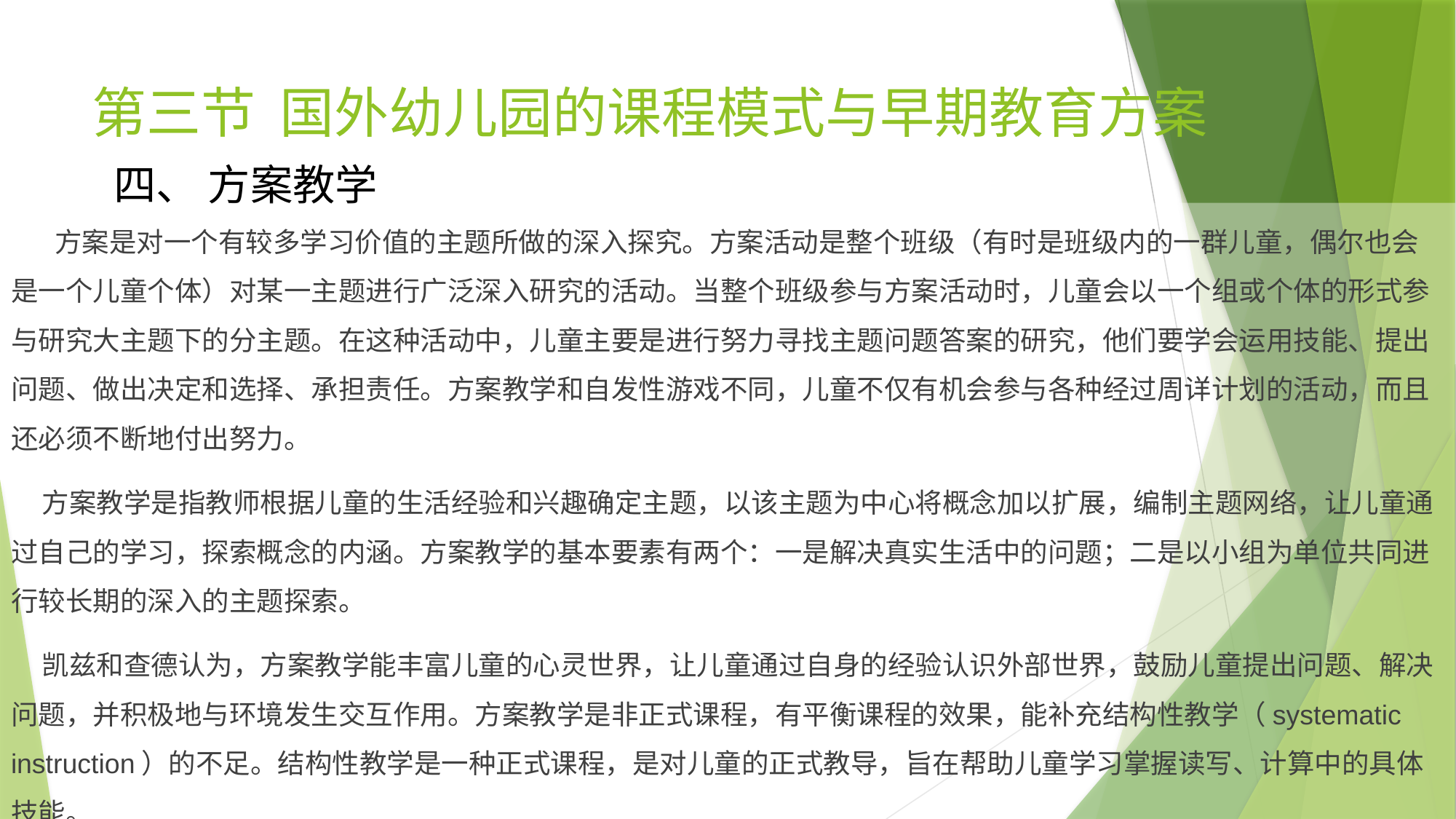

# 第三节  国外幼儿园的课程模式与早期教育方案
四、 方案教学
      方案是对一个有较多学习价值的主题所做的深入探究。方案活动是整个班级（有时是班级内的一群儿童，偶尔也会是一个儿童个体）对某一主题进行广泛深入研究的活动。当整个班级参与方案活动时，儿童会以一个组或个体的形式参与研究大主题下的分主题。在这种活动中，儿童主要是进行努力寻找主题问题答案的研究，他们要学会运用技能、提出问题、做出决定和选择、承担责任。方案教学和自发性游戏不同，儿童不仅有机会参与各种经过周详计划的活动，而且还必须不断地付出努力。
    方案教学是指教师根据儿童的生活经验和兴趣确定主题，以该主题为中心将概念加以扩展，编制主题网络，让儿童通过自己的学习，探索概念的内涵。方案教学的基本要素有两个：一是解决真实生活中的问题；二是以小组为单位共同进行较长期的深入的主题探索。
    凯兹和查德认为，方案教学能丰富儿童的心灵世界，让儿童通过自身的经验认识外部世界，鼓励儿童提出问题、解决问题，并积极地与环境发生交互作用。方案教学是非正式课程，有平衡课程的效果，能补充结构性教学（systematic instruction）的不足。结构性教学是一种正式课程，是对儿童的正式教导，旨在帮助儿童学习掌握读写、计算中的具体技能。